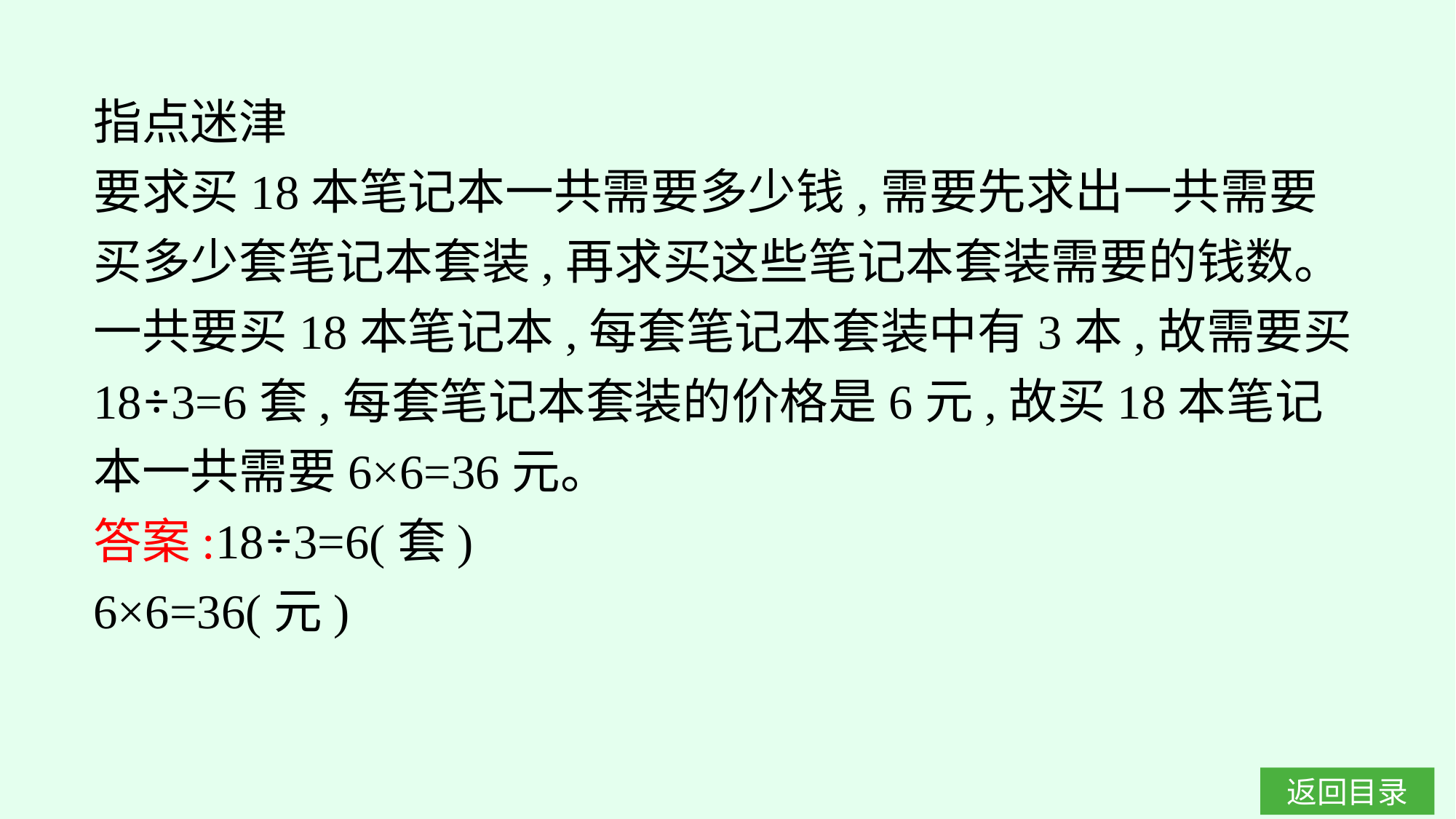

指点迷津
要求买18本笔记本一共需要多少钱,需要先求出一共需要买多少套笔记本套装,再求买这些笔记本套装需要的钱数。一共要买18本笔记本,每套笔记本套装中有3本,故需要买18÷3=6套,每套笔记本套装的价格是6元,故买18本笔记本一共需要6×6=36元。
答案:18÷3=6(套)
6×6=36(元)